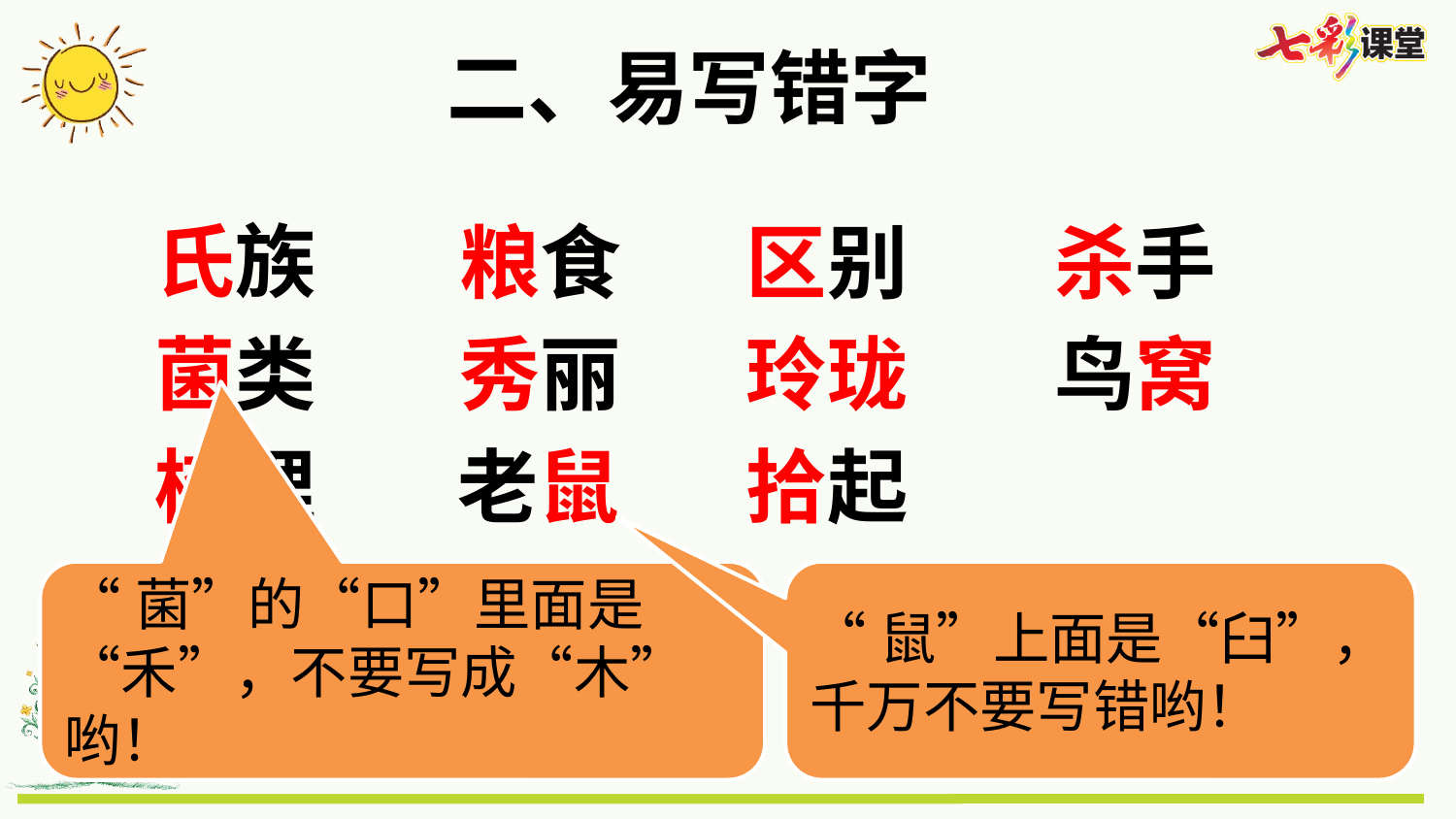

二、易写错字
氏族
粮食
区别
杀手
菌类
秀丽
玲珑
鸟窝
梳理
老鼠
拾起
“菌”的“口”里面是“禾”，不要写成“木”哟！
“鼠”上面是“臼”，千万不要写错哟！